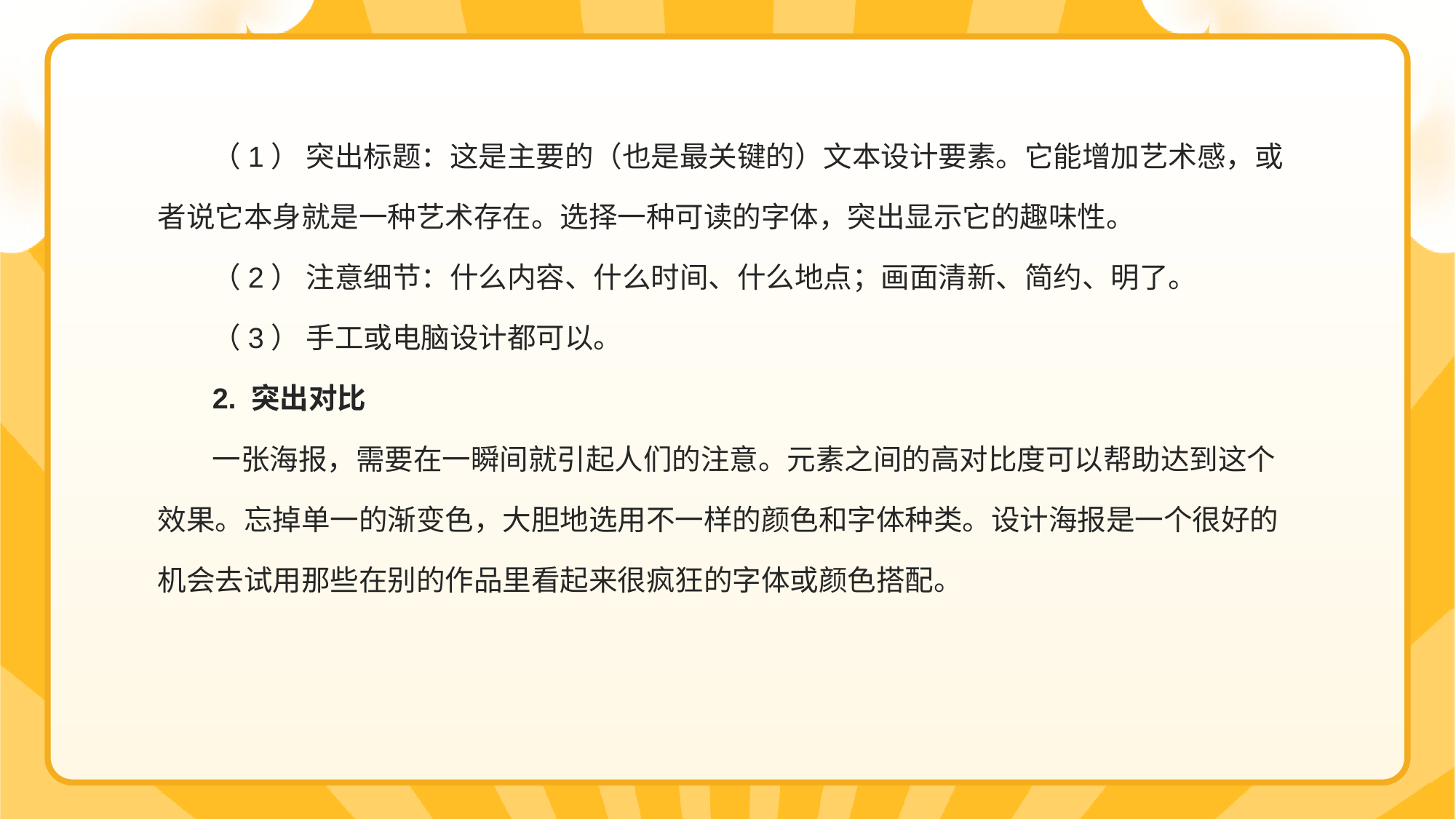

（1） 突出标题：这是主要的（也是最关键的）文本设计要素。它能增加艺术感，或者说它本身就是一种艺术存在。选择一种可读的字体，突出显示它的趣味性。
（2） 注意细节：什么内容、什么时间、什么地点；画面清新、简约、明了。
（3） 手工或电脑设计都可以。
2. 突出对比
一张海报，需要在一瞬间就引起人们的注意。元素之间的高对比度可以帮助达到这个效果。忘掉单一的渐变色，大胆地选用不一样的颜色和字体种类。设计海报是一个很好的机会去试用那些在别的作品里看起来很疯狂的字体或颜色搭配。